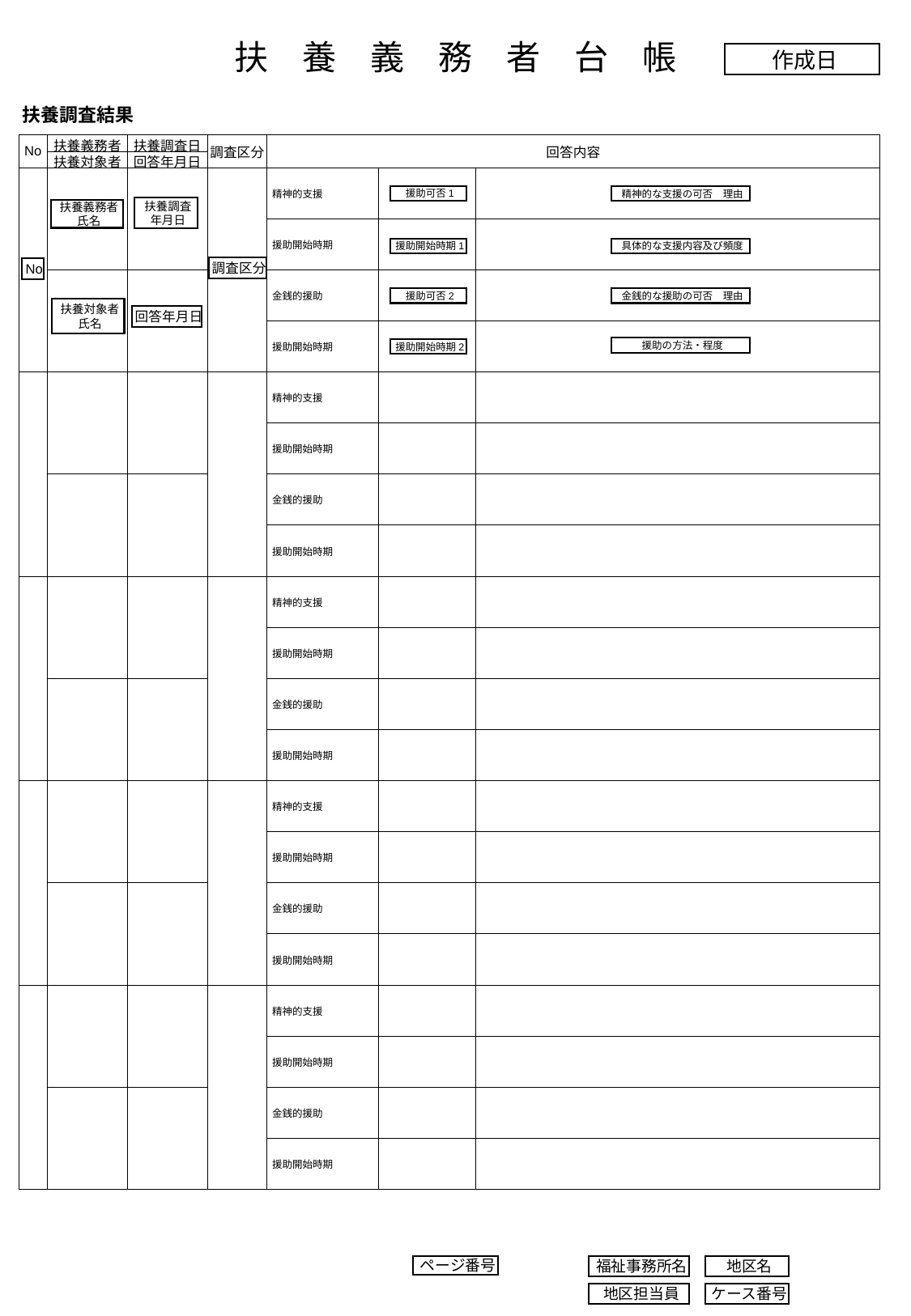

扶　養　義　務　者　台　帳
作成日

扶養調査結果
| No | 扶養義務者 | 扶養調査日 | 調査区分 | 回答内容 |  |  |
| --- | --- | --- | --- | --- | --- | --- |
|  | 扶養対象者 | 回答年月日 |  |  |  |  |
|  |  |  |  | 精神的支援 |  |  |
|  |  |  |  | 援助開始時期 |  |  |
|  |  |  |  | 金銭的援助 |  |  |
|  |  |  |  | 援助開始時期 |  |  |
|  |  |  |  | 精神的支援 |  |  |
|  |  |  |  | 援助開始時期 |  |  |
|  |  |  |  | 金銭的援助 |  |  |
|  |  |  |  | 援助開始時期 |  |  |
|  |  |  |  | 精神的支援 |  |  |
|  |  |  |  | 援助開始時期 |  |  |
|  |  |  |  | 金銭的援助 |  |  |
|  |  |  |  | 援助開始時期 |  |  |
|  |  |  |  | 精神的支援 |  |  |
|  |  |  |  | 援助開始時期 |  |  |
|  |  |  |  | 金銭的援助 |  |  |
|  |  |  |  | 援助開始時期 |  |  |
|  |  |  |  | 精神的支援 |  |  |
|  |  |  |  | 援助開始時期 |  |  |
|  |  |  |  | 金銭的援助 |  |  |
|  |  |  |  | 援助開始時期 |  |  |
援助可否1
精神的な支援の可否　理由
扶養調査
年月日
扶養義務者
氏名
援助開始時期1
具体的な支援内容及び頻度
調査区分
No
援助可否2
金銭的な援助の可否　理由
扶養対象者
氏名
回答年月日
援助の方法・程度
援助開始時期2
ページ番号
福祉事務所名
地区名
ケース番号
地区担当員